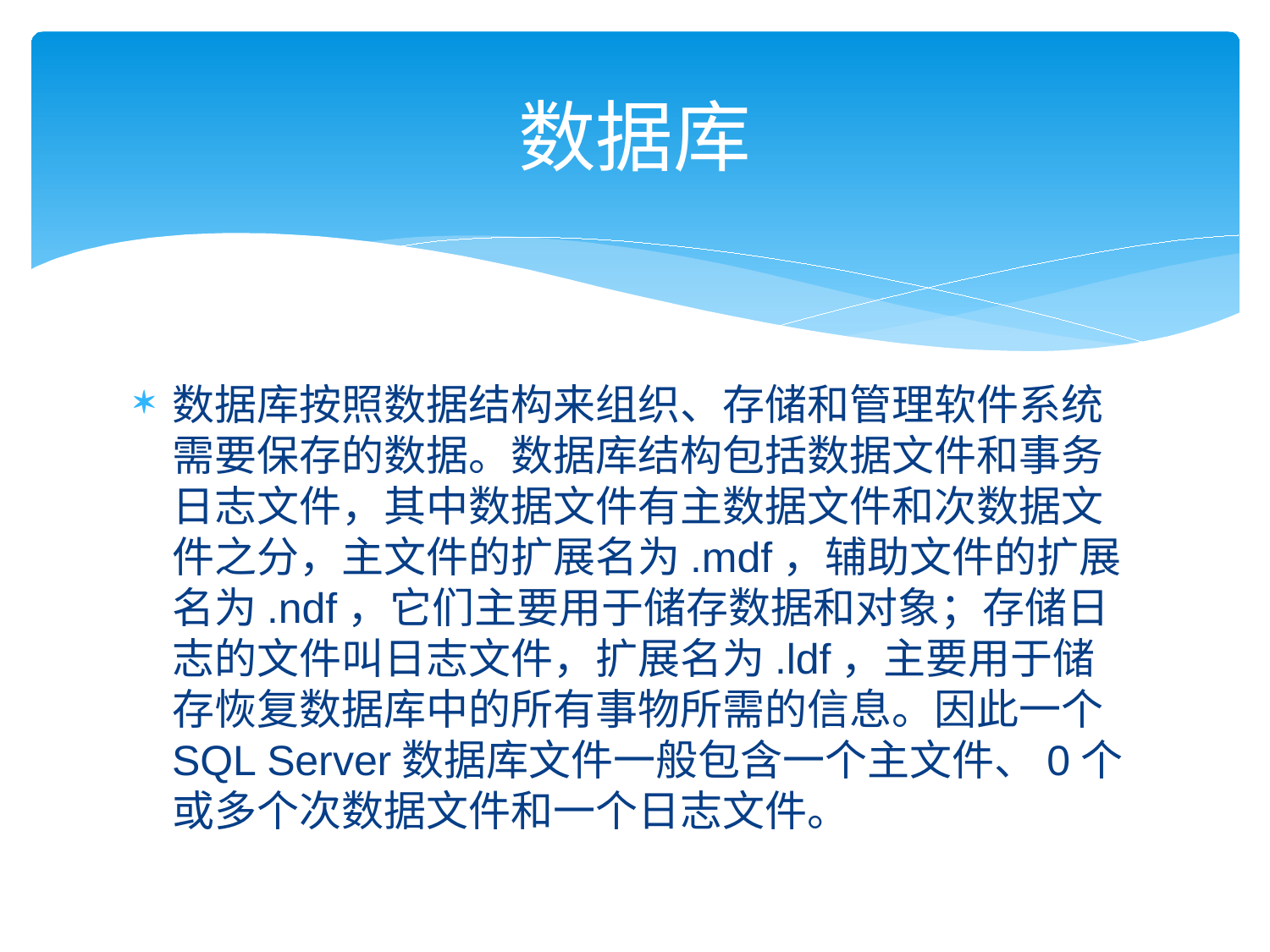

# 数据库
数据库按照数据结构来组织、存储和管理软件系统需要保存的数据。数据库结构包括数据文件和事务日志文件，其中数据文件有主数据文件和次数据文件之分，主文件的扩展名为.mdf，辅助文件的扩展名为.ndf，它们主要用于储存数据和对象；存储日志的文件叫日志文件，扩展名为.ldf，主要用于储存恢复数据库中的所有事物所需的信息。因此一个SQL Server数据库文件一般包含一个主文件、0个或多个次数据文件和一个日志文件。